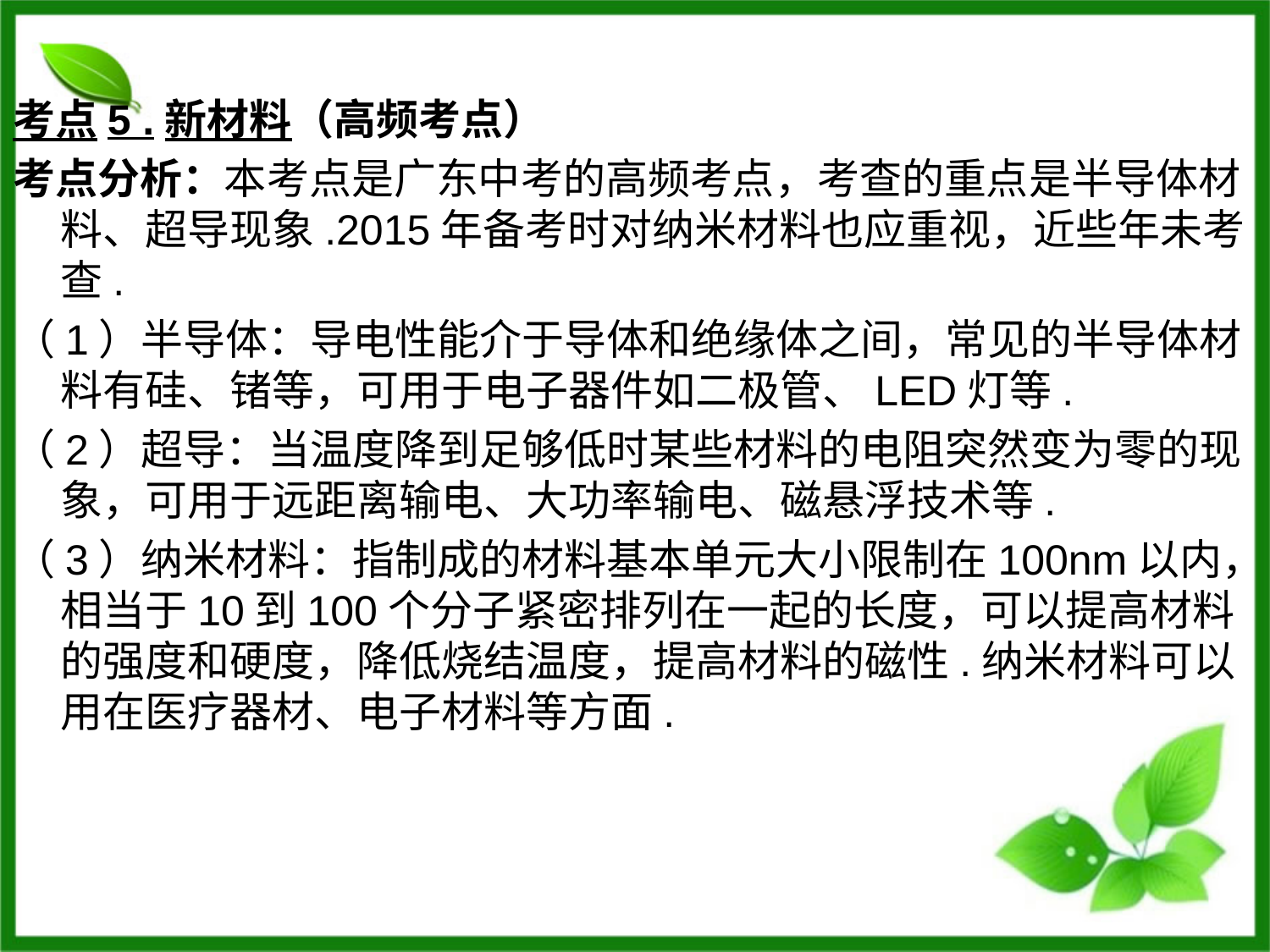

考点5 .新材料（高频考点）
考点分析：本考点是广东中考的高频考点，考查的重点是半导体材料、超导现象.2015年备考时对纳米材料也应重视，近些年未考查.
（1）半导体：导电性能介于导体和绝缘体之间，常见的半导体材料有硅、锗等，可用于电子器件如二极管、LED灯等.
（2）超导：当温度降到足够低时某些材料的电阻突然变为零的现象，可用于远距离输电、大功率输电、磁悬浮技术等.
（3）纳米材料：指制成的材料基本单元大小限制在100nm以内，相当于10到100个分子紧密排列在一起的长度，可以提高材料的强度和硬度，降低烧结温度，提高材料的磁性.纳米材料可以用在医疗器材、电子材料等方面.